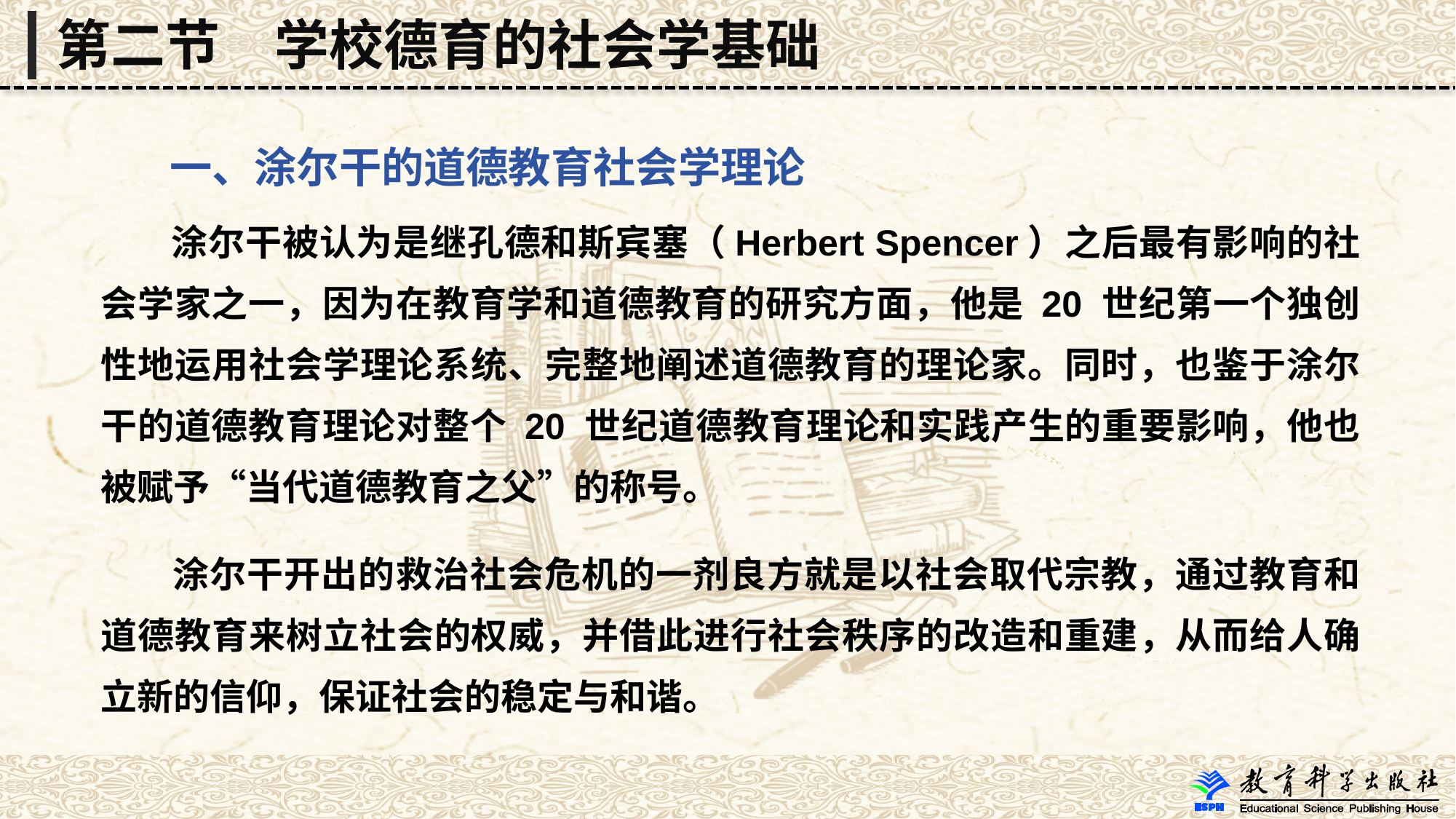

第二节　学校德育的社会学基础
       一、涂尔干的道德教育社会学理论

       涂尔干被认为是继孔德和斯宾塞（Herbert Spencer）之后最有影响的社会学家之一，因为在教育学和道德教育的研究方面，他是 20 世纪第一个独创性地运用社会学理论系统、完整地阐述道德教育的理论家。同时，也鉴于涂尔干的道德教育理论对整个 20 世纪道德教育理论和实践产生的重要影响，他也被赋予“当代道德教育之父”的称号。

       涂尔干开出的救治社会危机的一剂良方就是以社会取代宗教，通过教育和道德教育来树立社会的权威，并借此进行社会秩序的改造和重建，从而给人确立新的信仰，保证社会的稳定与和谐。